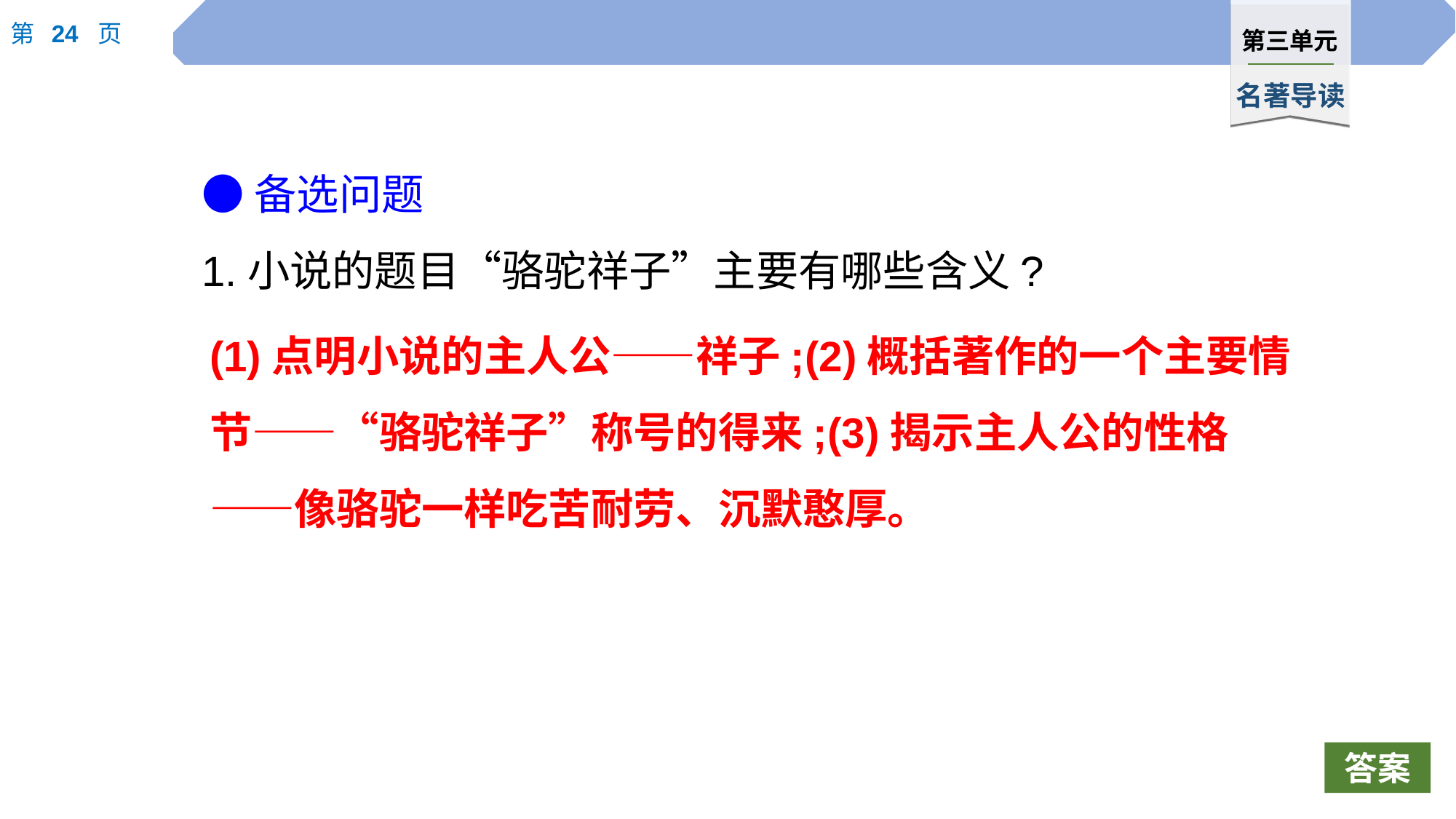

●备选问题

1.小说的题目“骆驼祥子”主要有哪些含义?
(1)点明小说的主人公——祥子;(2)概括著作的一个主要情节——“骆驼祥子”称号的得来;(3)揭示主人公的性格——像骆驼一样吃苦耐劳、沉默憨厚。
答案